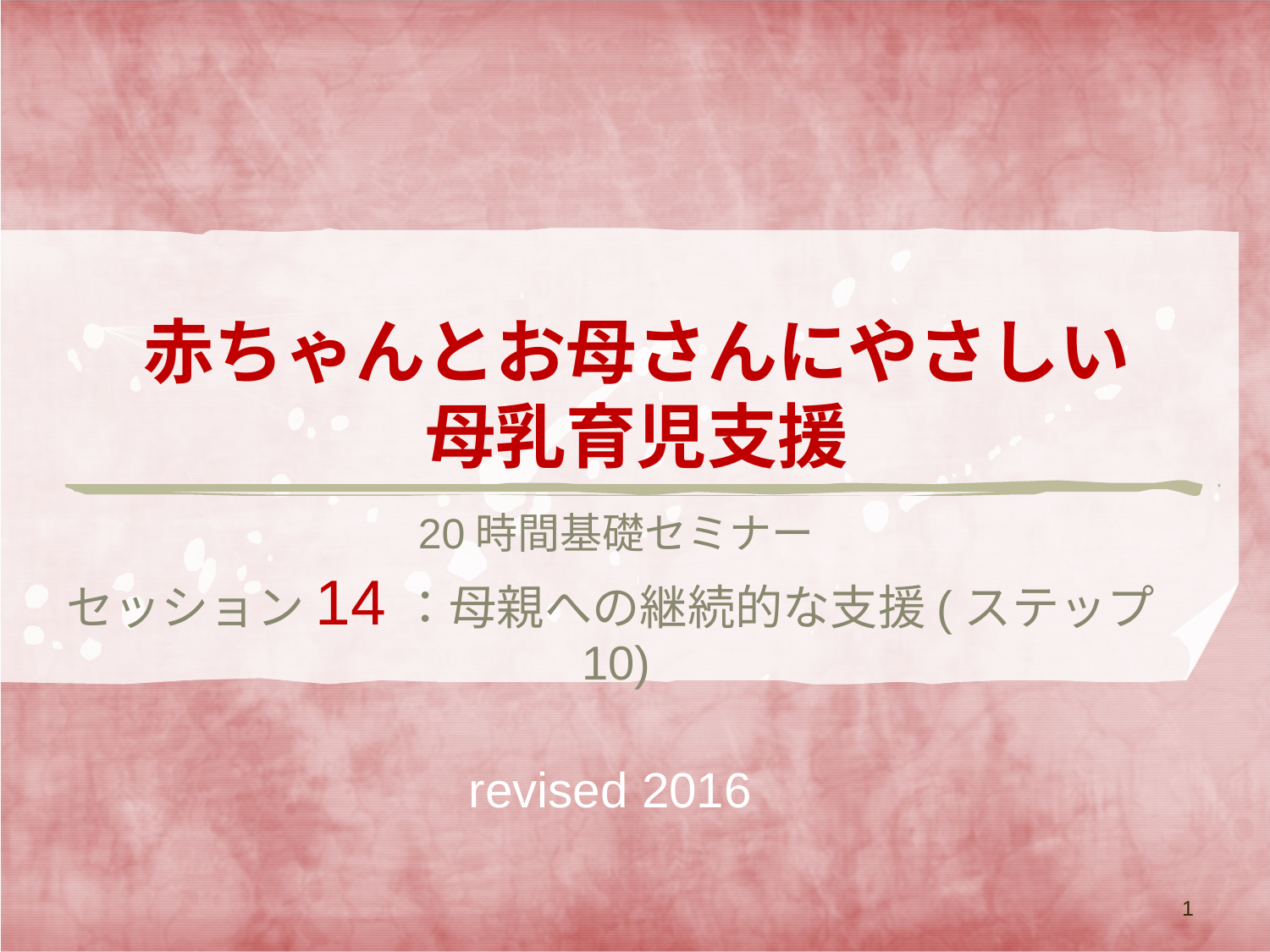

# 赤ちゃんとお母さんにやさしい 母乳育児支援
20時間基礎セミナー
セッション14：母親への継続的な支援(ステップ10)
revised 2016
1